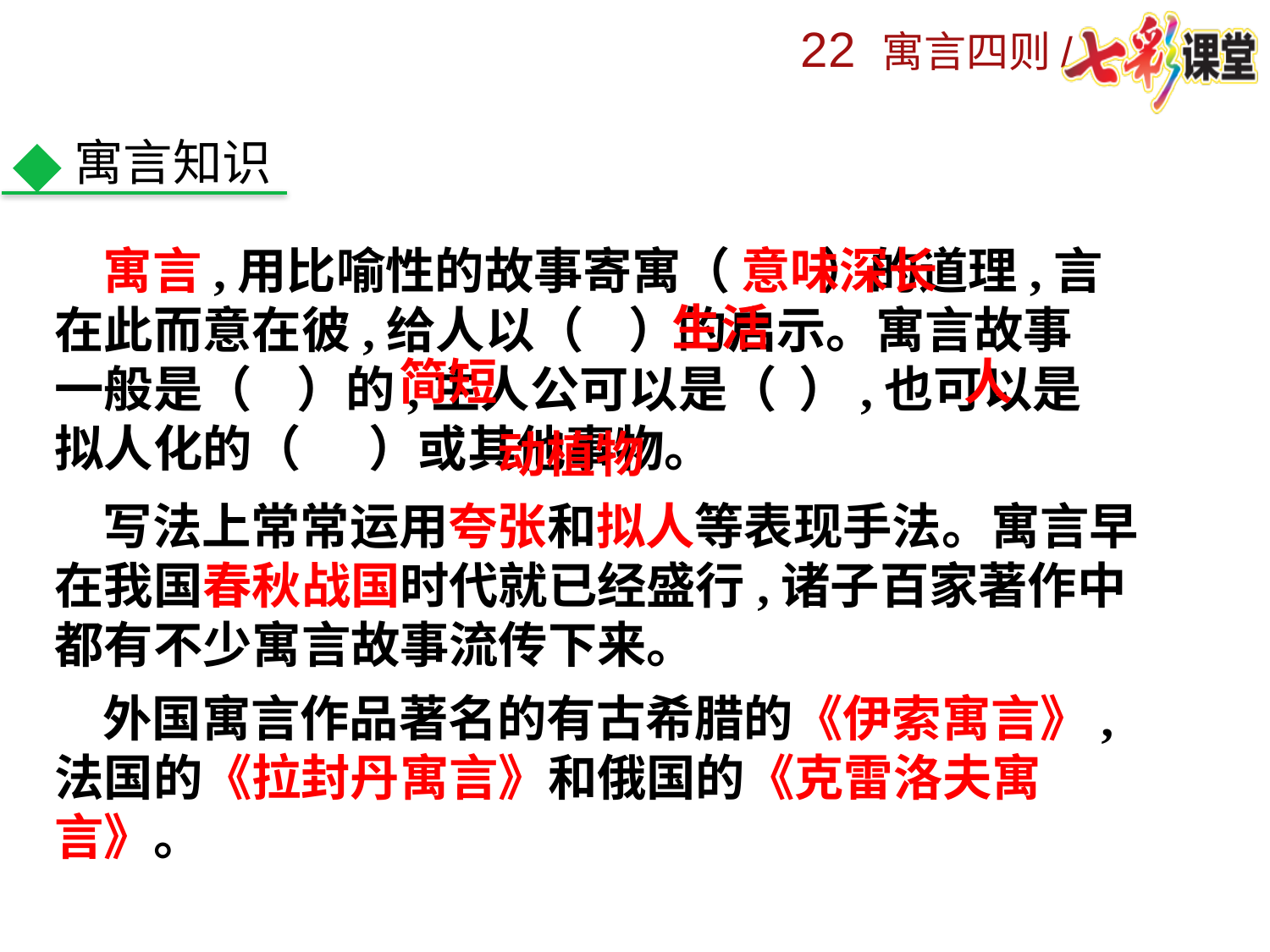

寓言知识

    寓言,用比喻性的故事寄寓（        ）的道理,言在此而意在彼,给人以（    ）的启示。寓言故事一般是（    ）的,主人公可以是（  ）,也可以是拟人化的（      ）或其他事物。
意味深长
生活
简短
人
动植物
    写法上常常运用夸张和拟人等表现手法。寓言早在我国春秋战国时代就已经盛行,诸子百家著作中都有不少寓言故事流传下来。
    外国寓言作品著名的有古希腊的《伊索寓言》,法国的《拉封丹寓言》和俄国的《克雷洛夫寓言》。